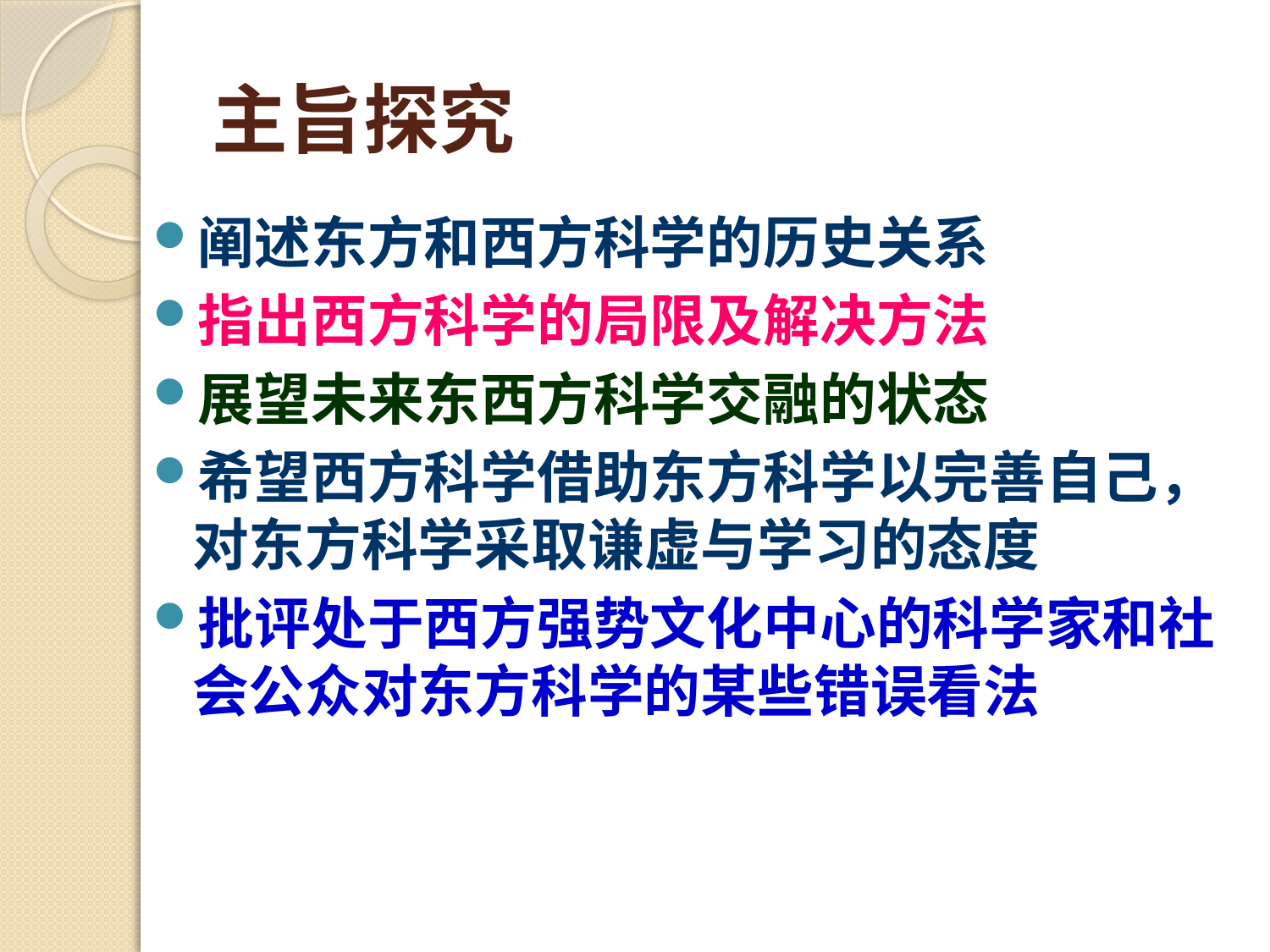

# 主旨探究
阐述东方和西方科学的历史关系
指出西方科学的局限及解决方法
展望未来东西方科学交融的状态
希望西方科学借助东方科学以完善自己，对东方科学采取谦虚与学习的态度
批评处于西方强势文化中心的科学家和社会公众对东方科学的某些错误看法